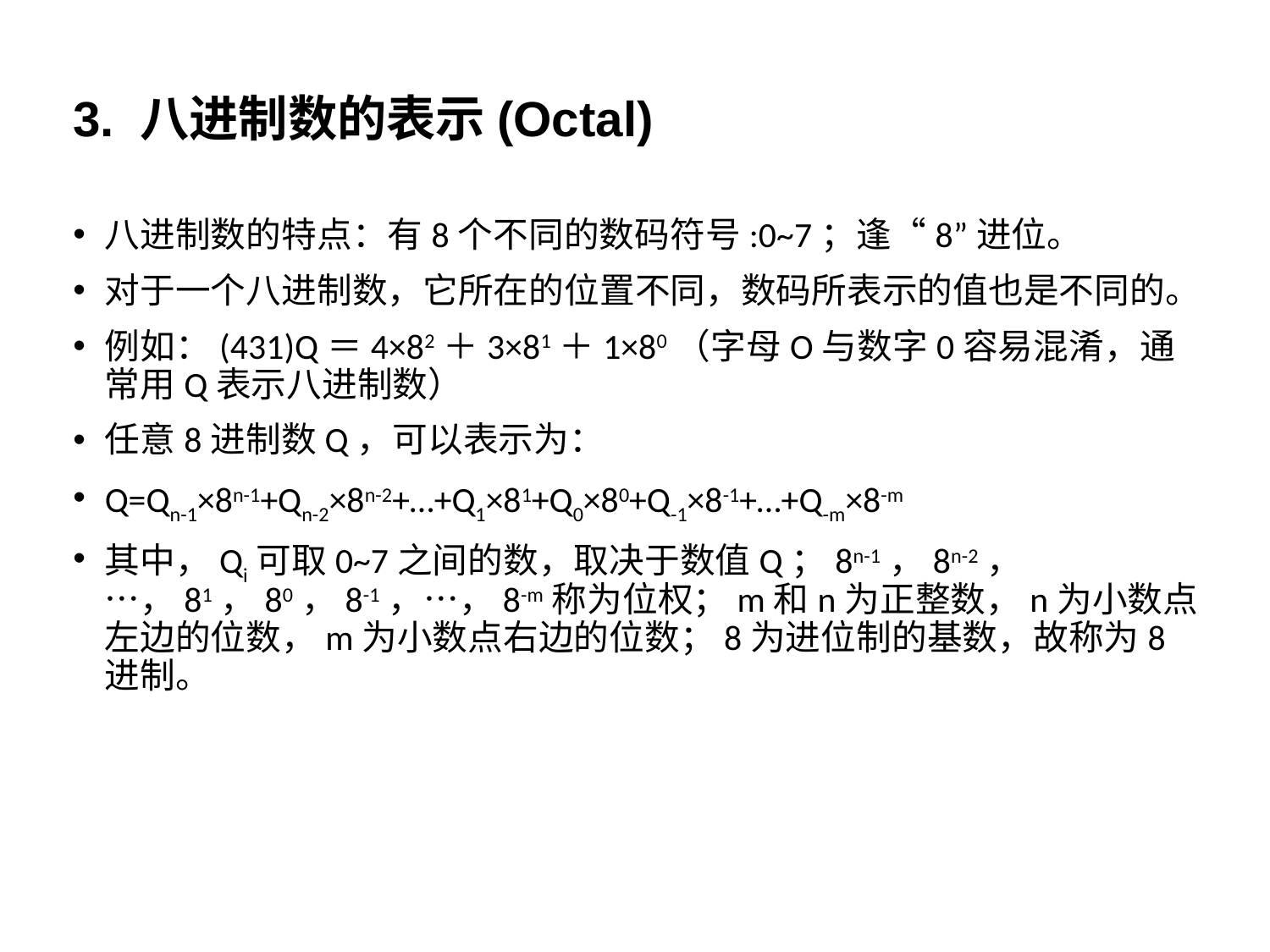

# 3. 八进制数的表示(Octal)
八进制数的特点：有8个不同的数码符号:0~7；逢“8”进位。
对于一个八进制数，它所在的位置不同，数码所表示的值也是不同的。
例如：(431)Q＝4×82＋3×81＋1×80（字母O与数字0容易混淆，通常用Q表示八进制数）
任意8进制数Q，可以表示为：
Q=Qn-1×8n-1+Qn-2×8n-2+…+Q1×81+Q0×80+Q-1×8-1+…+Q-m×8-m
其中，Qi可取0~7之间的数，取决于数值Q；8n-1，8n-2，…，81，80，8-1，…，8-m称为位权；m和n为正整数，n为小数点左边的位数，m为小数点右边的位数；8为进位制的基数，故称为8进制。